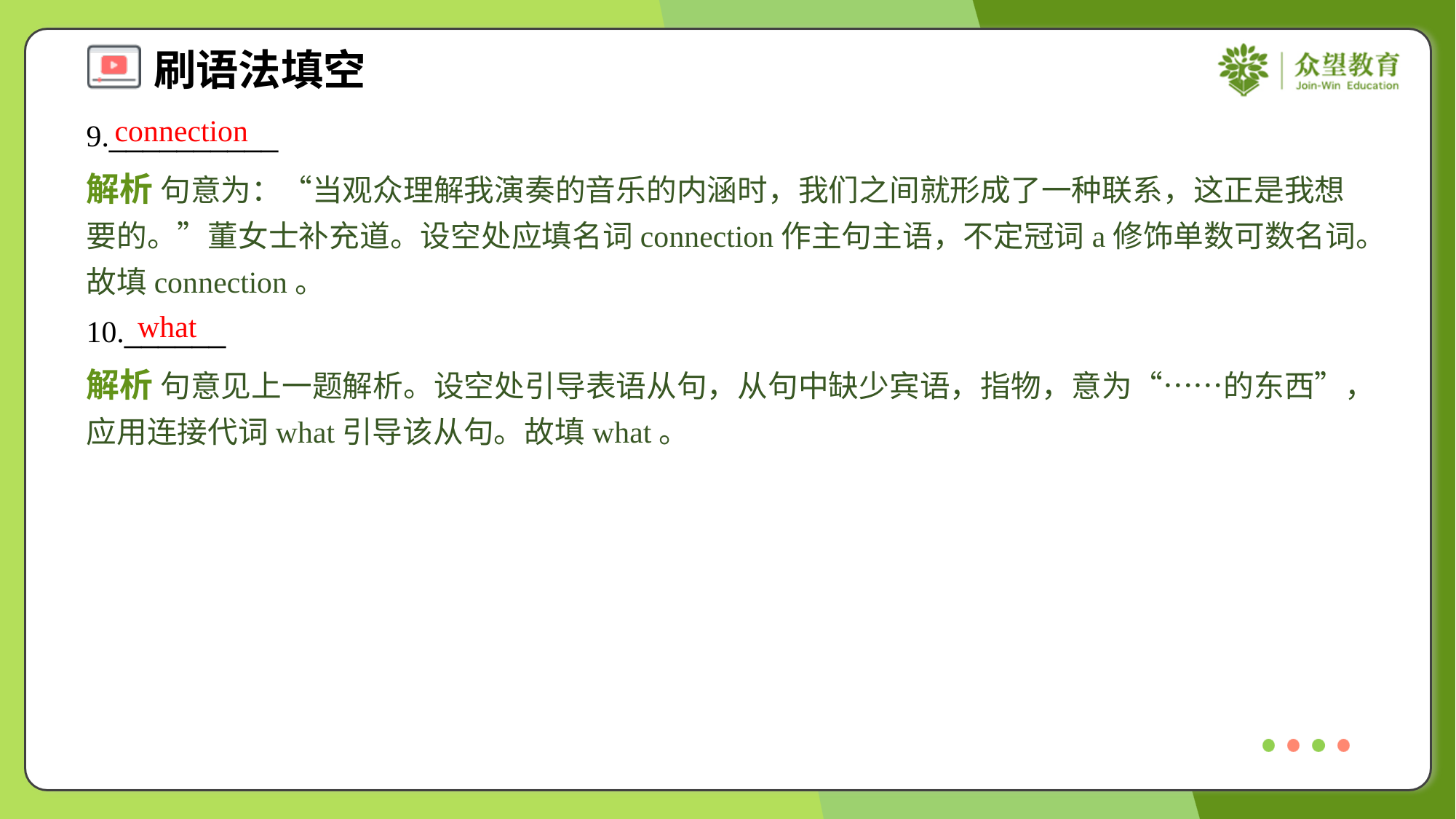

connection
9.__________
解析 句意为：“当观众理解我演奏的音乐的内涵时，我们之间就形成了一种联系，这正是我想要的。”董女士补充道。设空处应填名词connection作主句主语，不定冠词a修饰单数可数名词。故填connection。
what
10.______
解析 句意见上一题解析。设空处引导表语从句，从句中缺少宾语，指物，意为“……的东西”，应用连接代词what引导该从句。故填what。